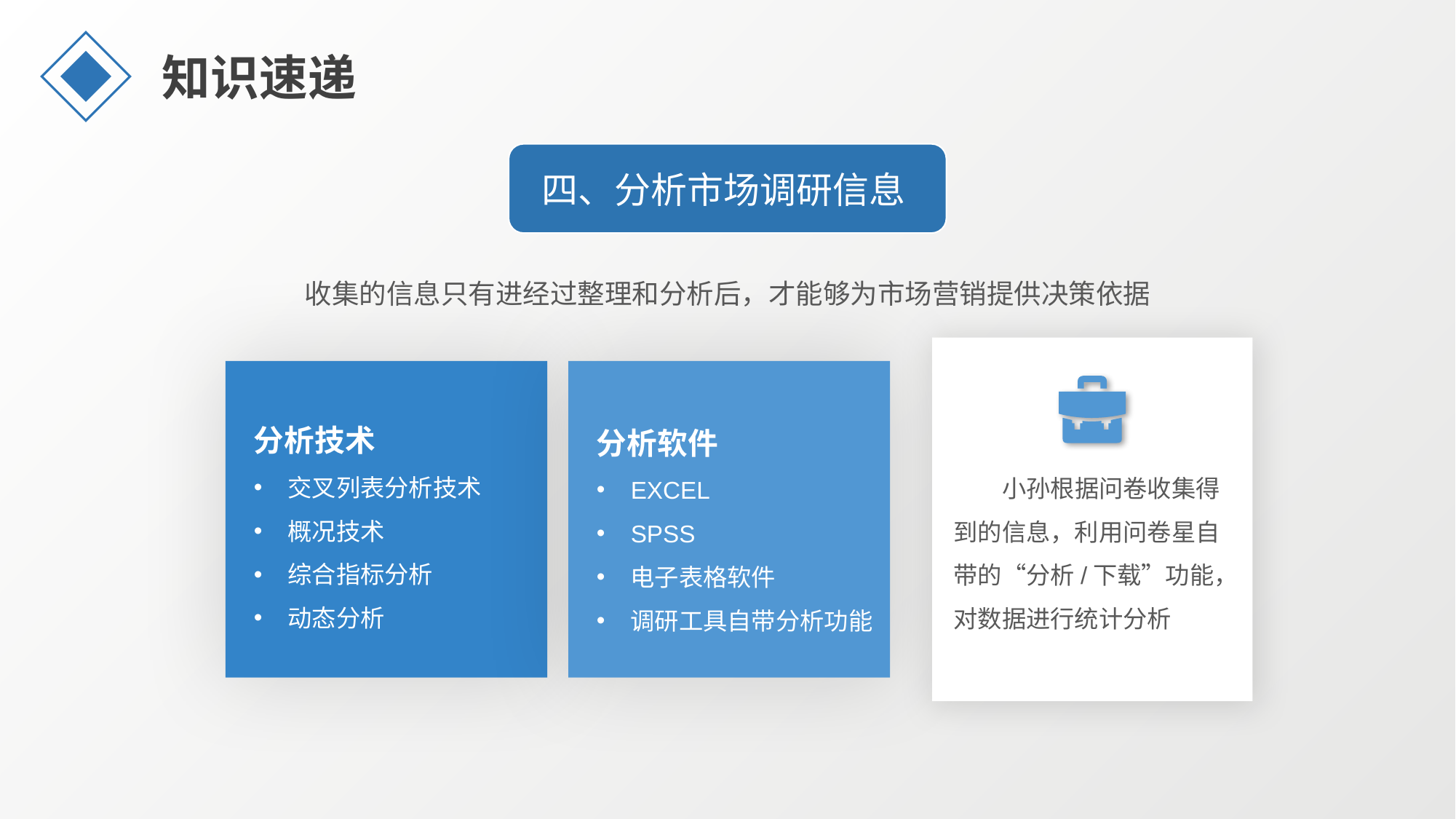

知识速递

四、分析市场调研信息
收集的信息只有进经过整理和分析后，才能够为市场营销提供决策依据

小孙根据问卷收集得到的信息，利用问卷星自带的“分析/下载”功能，对数据进行统计分析

分析技术
交叉列表分析技术
概况技术
综合指标分析
动态分析

分析软件
EXCEL
SPSS
电子表格软件
调研工具自带分析功能